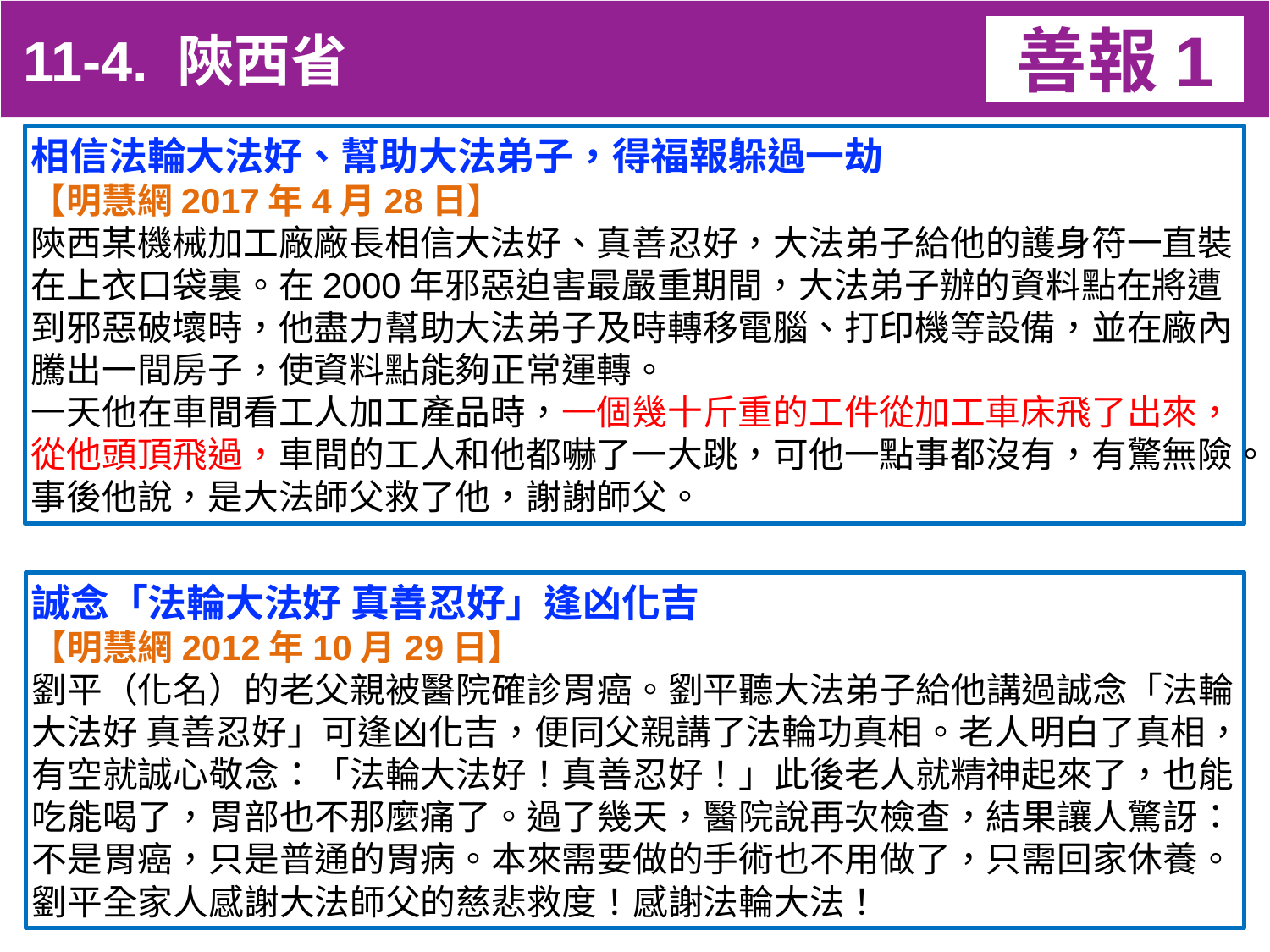

11-4. 陝西省
善報1

11-3. XX市官員惡報實例
相信法輪大法好、幫助大法弟子，得福報躲過一劫
【明慧網2017年4月28日】
陝西某機械加工廠廠長相信大法好、真善忍好，大法弟子給他的護身符一直裝在上衣口袋裏。在2000年邪惡迫害最嚴重期間，大法弟子辦的資料點在將遭到邪惡破壞時，他盡力幫助大法弟子及時轉移電腦、打印機等設備，並在廠內騰出一間房子，使資料點能夠正常運轉。
一天他在車間看工人加工產品時，一個幾十斤重的工件從加工車床飛了出來，從他頭頂飛過，車間的工人和他都嚇了一大跳，可他一點事都沒有，有驚無險。事後他說，是大法師父救了他，謝謝師父。
誠念「法輪大法好 真善忍好」逢凶化吉
【明慧網2012年10月29日】
劉平（化名）的老父親被醫院確診胃癌。劉平聽大法弟子給他講過誠念「法輪大法好 真善忍好」可逢凶化吉，便同父親講了法輪功真相。老人明白了真相，有空就誠心敬念：「法輪大法好！真善忍好！」此後老人就精神起來了，也能吃能喝了，胃部也不那麼痛了。過了幾天，醫院說再次檢查，結果讓人驚訝：不是胃癌，只是普通的胃病。本來需要做的手術也不用做了，只需回家休養。 劉平全家人感謝大法師父的慈悲救度！感謝法輪大法！